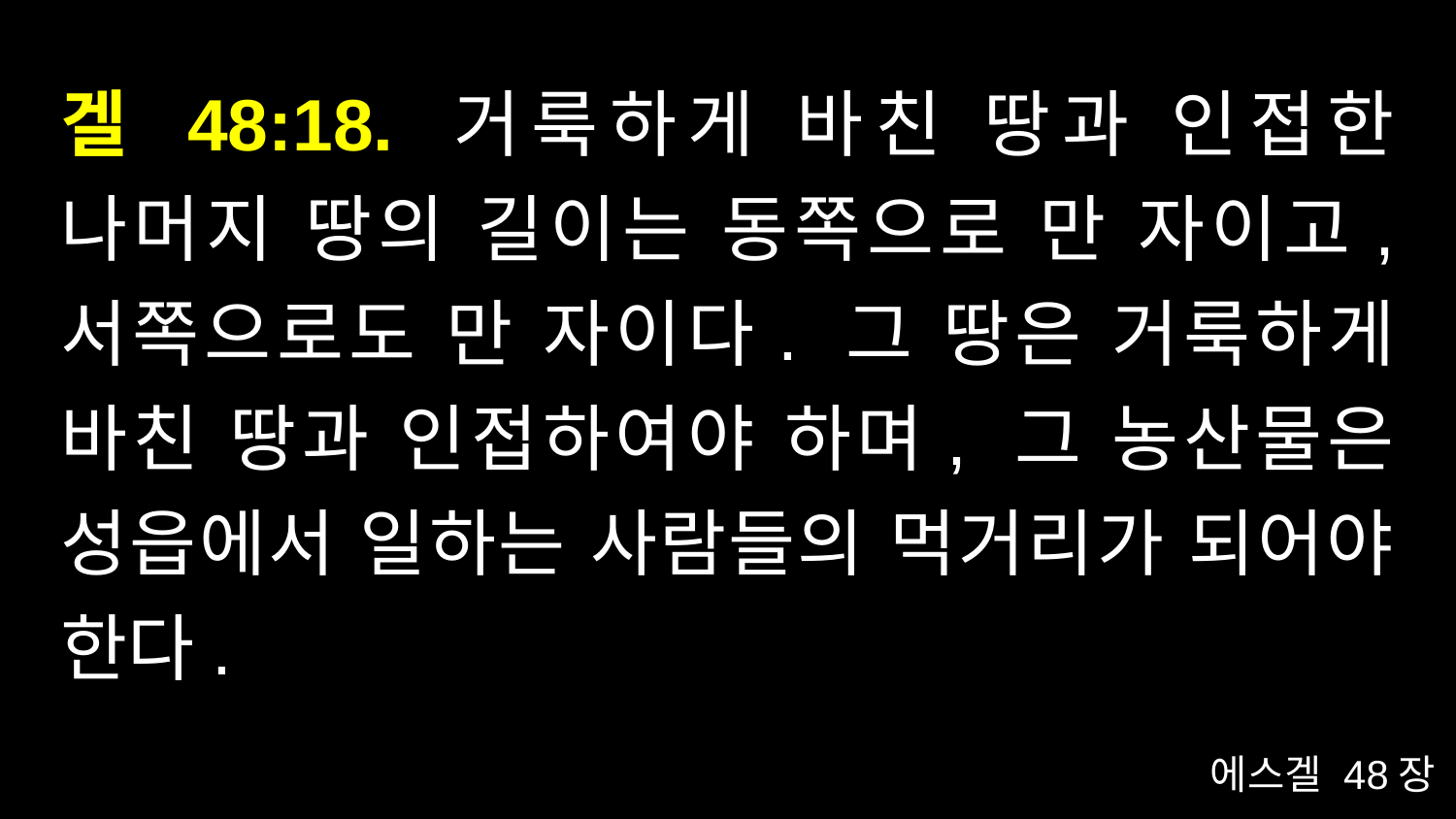

# 겔 48:18. 거룩하게 바친 땅과 인접한 나머지 땅의 길이는 동쪽으로 만 자이고, 서쪽으로도 만 자이다. 그 땅은 거룩하게 바친 땅과 인접하여야 하며, 그 농산물은 성읍에서 일하는 사람들의 먹거리가 되어야 한다.
에스겔 48장